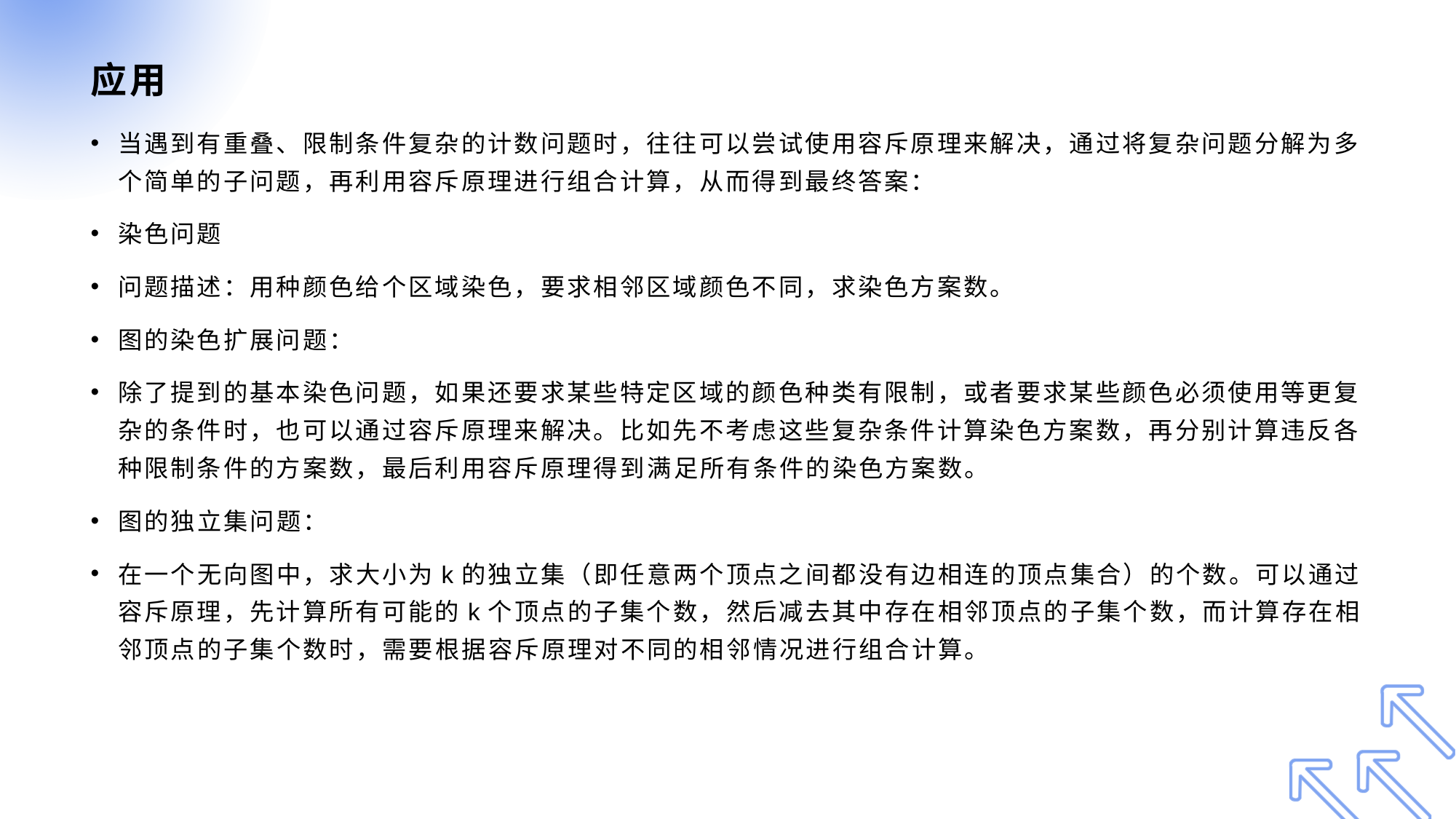

# 应用
当遇到有重叠、限制条件复杂的计数问题时，往往可以尝试使用容斥原理来解决，通过将复杂问题分解为多个简单的子问题，再利用容斥原理进行组合计算，从而得到最终答案：
染色问题
问题描述：用种颜色给个区域染色，要求相邻区域颜色不同，求染色方案数。
图的染色扩展问题：
除了提到的基本染色问题，如果还要求某些特定区域的颜色种类有限制，或者要求某些颜色必须使用等更复杂的条件时，也可以通过容斥原理来解决。比如先不考虑这些复杂条件计算染色方案数，再分别计算违反各种限制条件的方案数，最后利用容斥原理得到满足所有条件的染色方案数。
图的独立集问题：
在一个无向图中，求大小为k的独立集（即任意两个顶点之间都没有边相连的顶点集合）的个数。可以通过容斥原理，先计算所有可能的k个顶点的子集个数，然后减去其中存在相邻顶点的子集个数，而计算存在相邻顶点的子集个数时，需要根据容斥原理对不同的相邻情况进行组合计算。